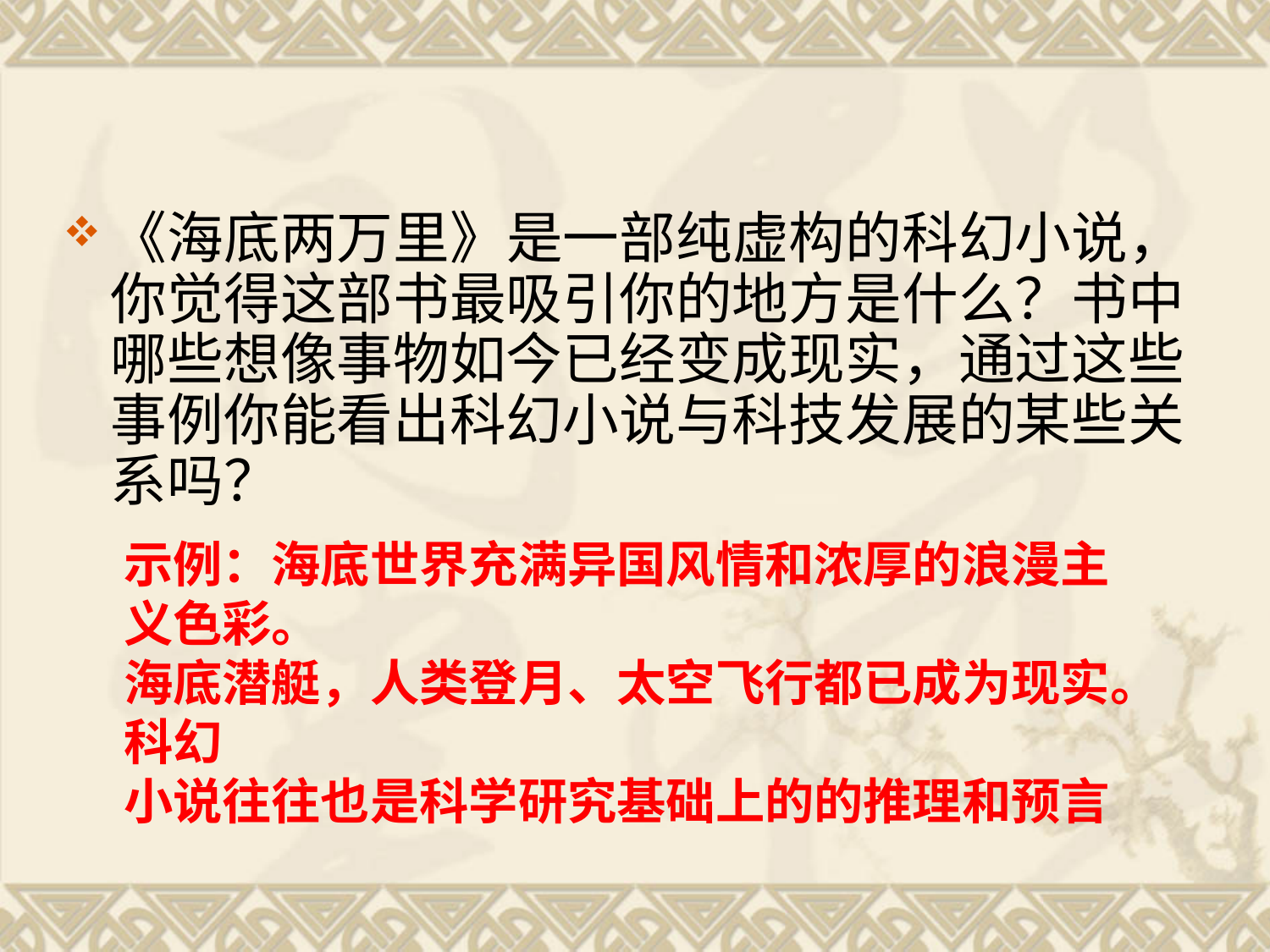

#
《海底两万里》是一部纯虚构的科幻小说，你觉得这部书最吸引你的地方是什么？书中哪些想像事物如今已经变成现实，通过这些事例你能看出科幻小说与科技发展的某些关系吗？
示例：海底世界充满异国风情和浓厚的浪漫主义色彩。
海底潜艇，人类登月、太空飞行都已成为现实。科幻
小说往往也是科学研究基础上的的推理和预言